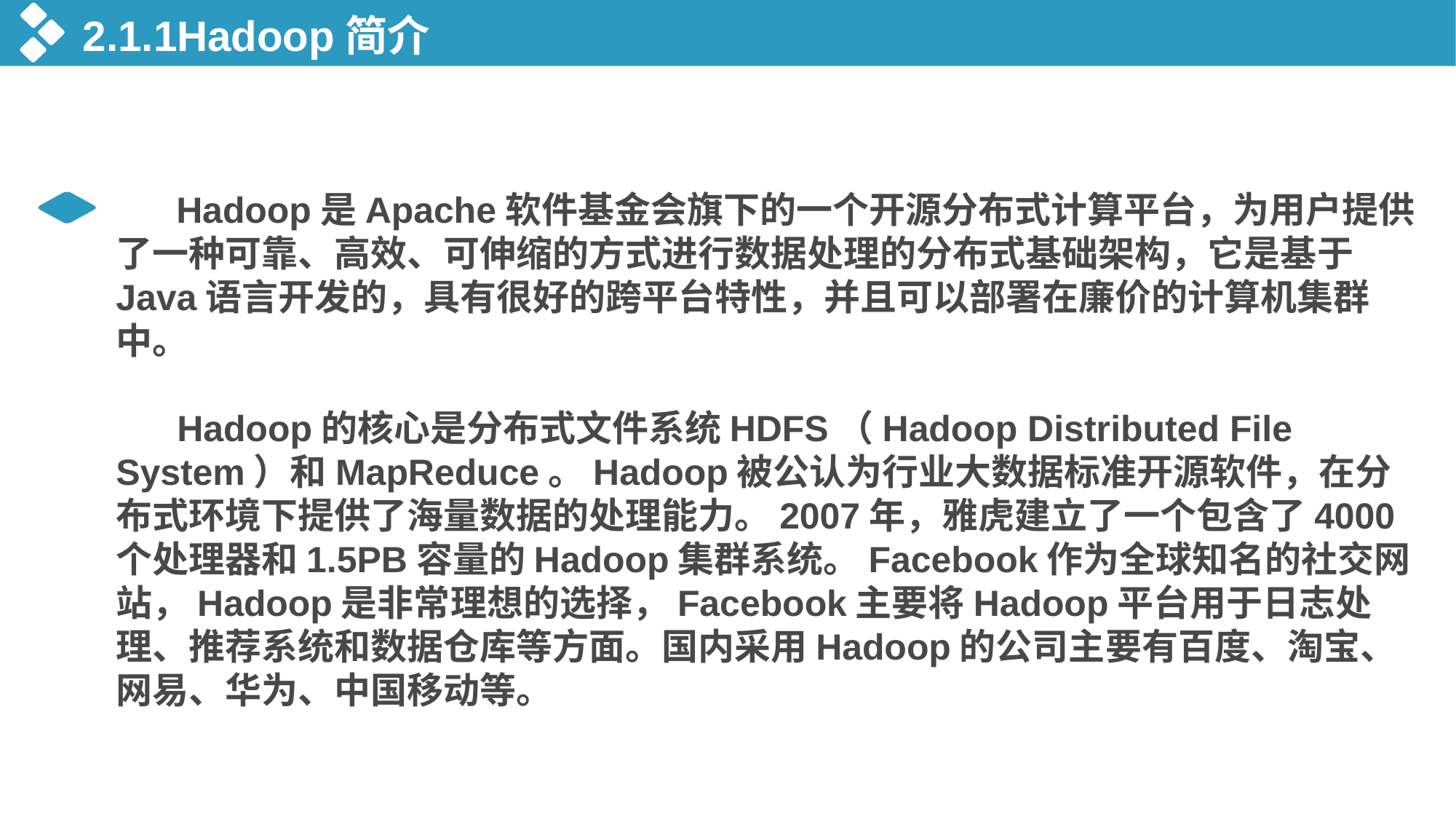

2.1.1Hadoop简介
       Hadoop是Apache软件基金会旗下的一个开源分布式计算平台，为用户提供了一种可靠、高效、可伸缩的方式进行数据处理的分布式基础架构，它是基于Java语言开发的，具有很好的跨平台特性，并且可以部署在廉价的计算机集群中。

      Hadoop的核心是分布式文件系统HDFS（Hadoop Distributed File System）和MapReduce。Hadoop被公认为行业大数据标准开源软件，在分布式环境下提供了海量数据的处理能力。2007年，雅虎建立了一个包含了4000个处理器和1.5PB容量的Hadoop集群系统。Facebook作为全球知名的社交网站，Hadoop是非常理想的选择，Facebook主要将Hadoop平台用于日志处理、推荐系统和数据仓库等方面。国内采用Hadoop的公司主要有百度、淘宝、网易、华为、中国移动等。